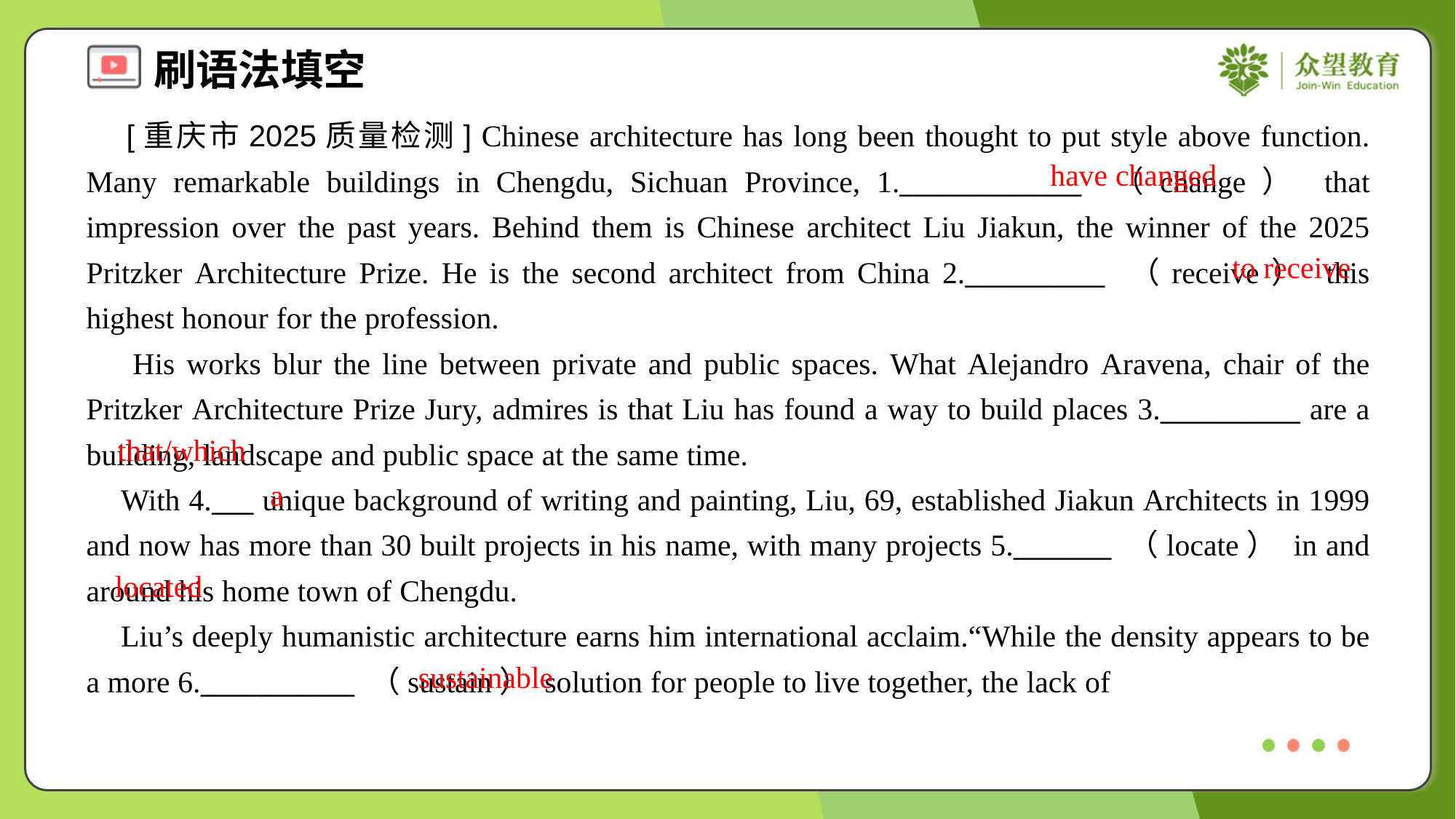

[重庆市2025质量检测] Chinese architecture has long been thought to put style above function. Many remarkable buildings in Chengdu, Sichuan Province, 1._____________ （change） that impression over the past years. Behind them is Chinese architect Liu Jiakun, the winner of the 2025 Pritzker Architecture Prize. He is the second architect from China 2.__________ （receive） this highest honour for the profession.
    His works blur the line between private and public spaces. What Alejandro Aravena, chair of the Pritzker Architecture Prize Jury, admires is that Liu has found a way to build places 3.__________ are a building, landscape and public space at the same time.
    With 4.___ unique background of writing and painting, Liu, 69, established Jiakun Architects in 1999 and now has more than 30 built projects in his name, with many projects 5._______ （locate） in and around his home town of Chengdu.
    Liu’s deeply humanistic architecture earns him international acclaim.“While the density appears to be a more 6.___________ （sustain） solution for people to live together, the lack of
have changed
to receive
that/which
a
located
sustainable